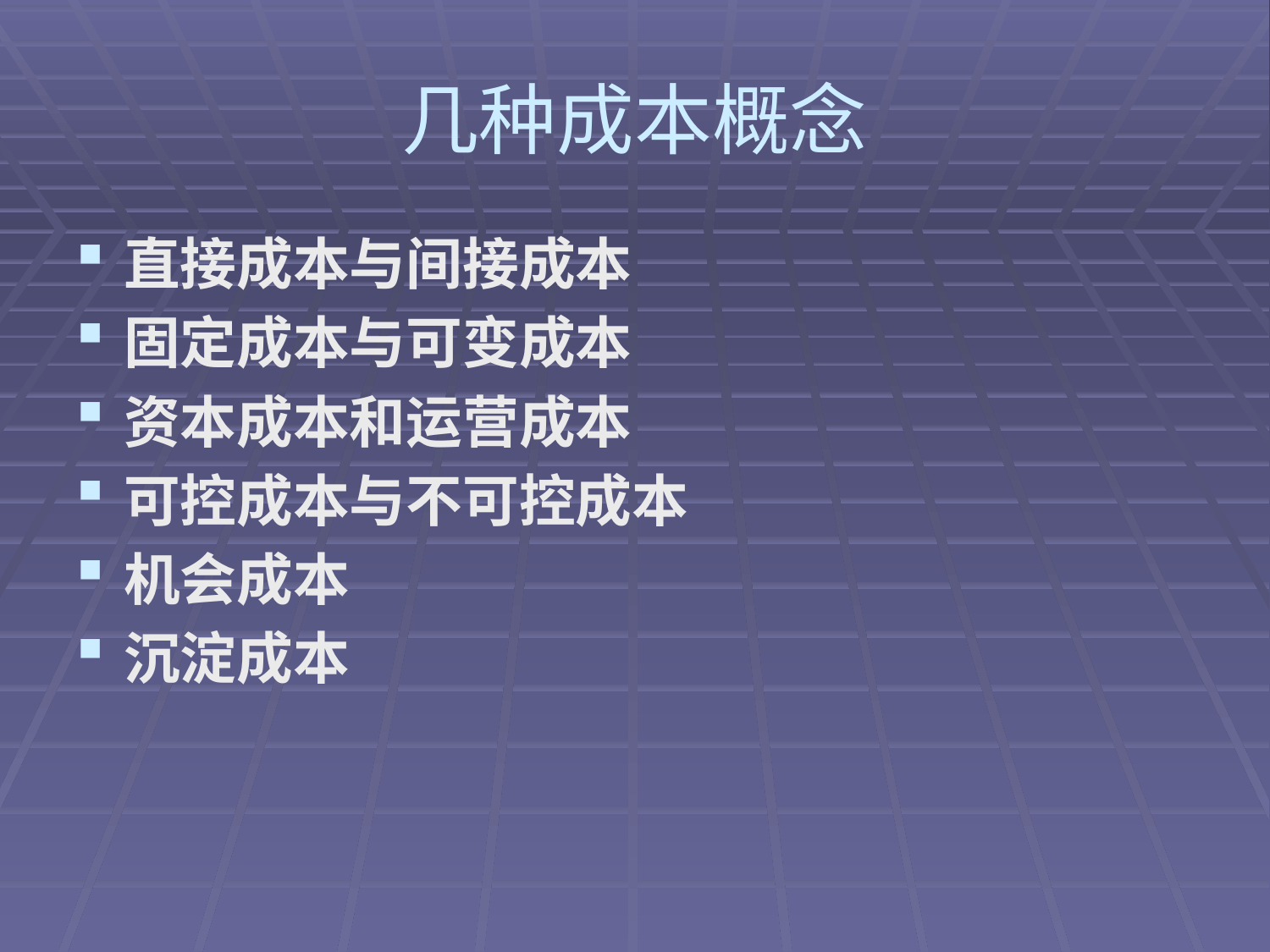

# 几种成本概念
直接成本与间接成本
固定成本与可变成本
资本成本和运营成本
可控成本与不可控成本
机会成本
沉淀成本